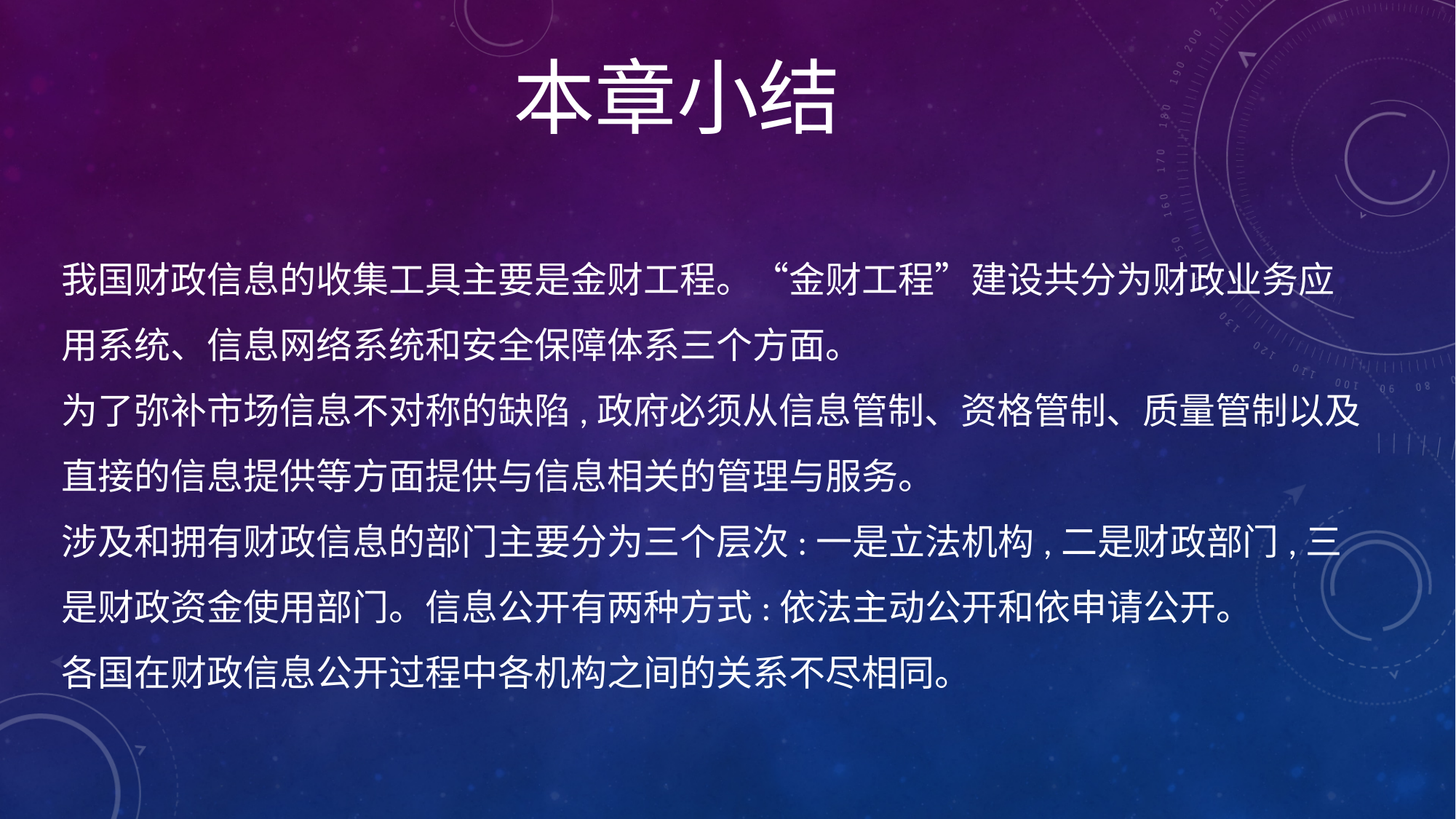

本章小结
# 我国财政信息的收集工具主要是金财工程。“金财工程”建设共分为财政业务应用系统、信息网络系统和安全保障体系三个方面。 为了弥补市场信息不对称的缺陷,政府必须从信息管制、资格管制、质量管制以及直接的信息提供等方面提供与信息相关的管理与服务。 涉及和拥有财政信息的部门主要分为三个层次:一是立法机构,二是财政部门,三是财政资金使用部门。信息公开有两种方式:依法主动公开和依申请公开。 各国在财政信息公开过程中各机构之间的关系不尽相同。